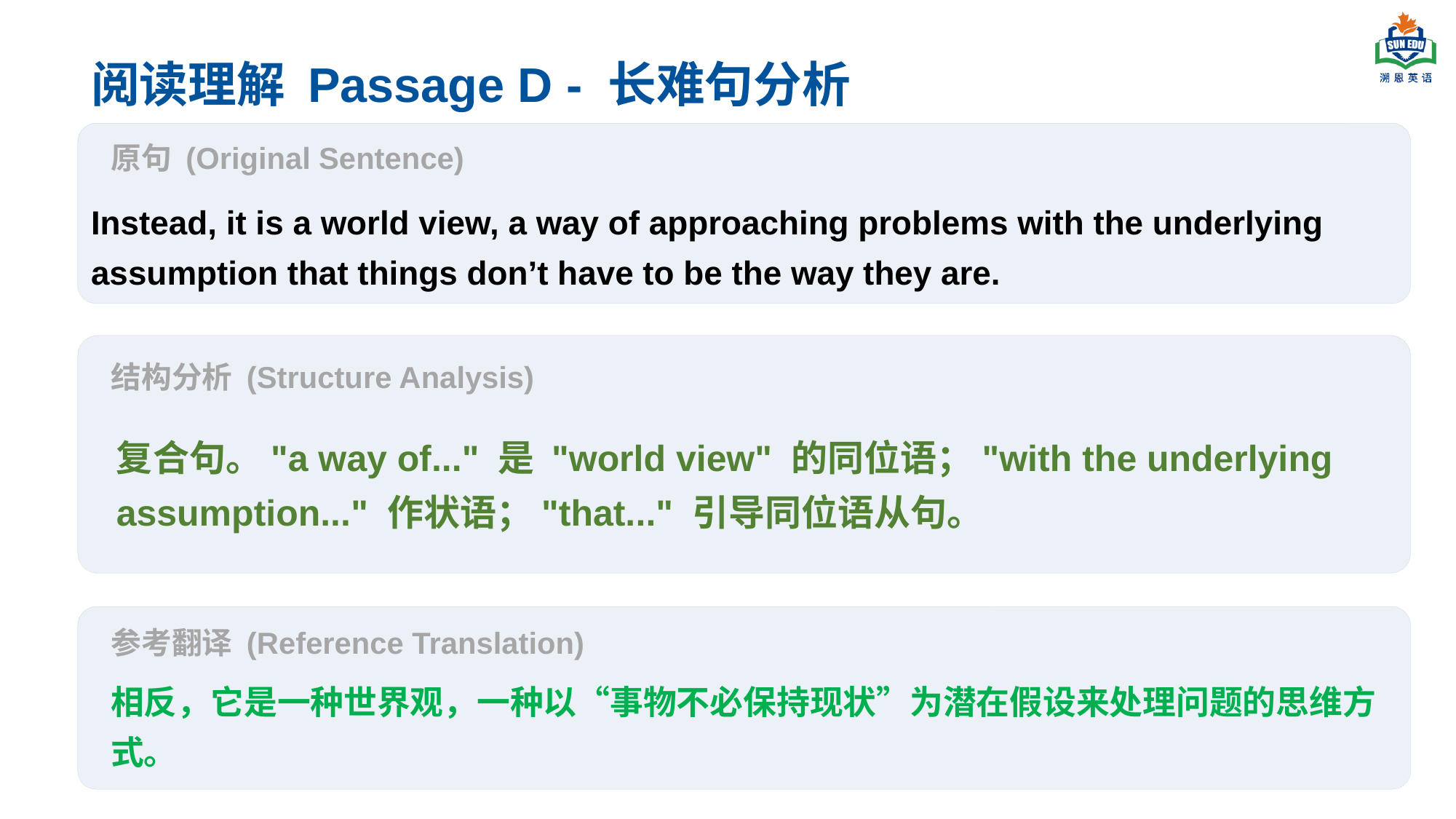

阅读理解 Passage D - 长难句分析

原句 (Original Sentence)
Instead, it is a world view, a way of approaching problems with the underlying assumption that things don’t have to be the way they are.

结构分析 (Structure Analysis)
复合句。"a way of..." 是 "world view" 的同位语；"with the underlying assumption..." 作状语；"that..." 引导同位语从句。

参考翻译 (Reference Translation)
相反，它是一种世界观，一种以“事物不必保持现状”为潜在假设来处理问题的思维方式。